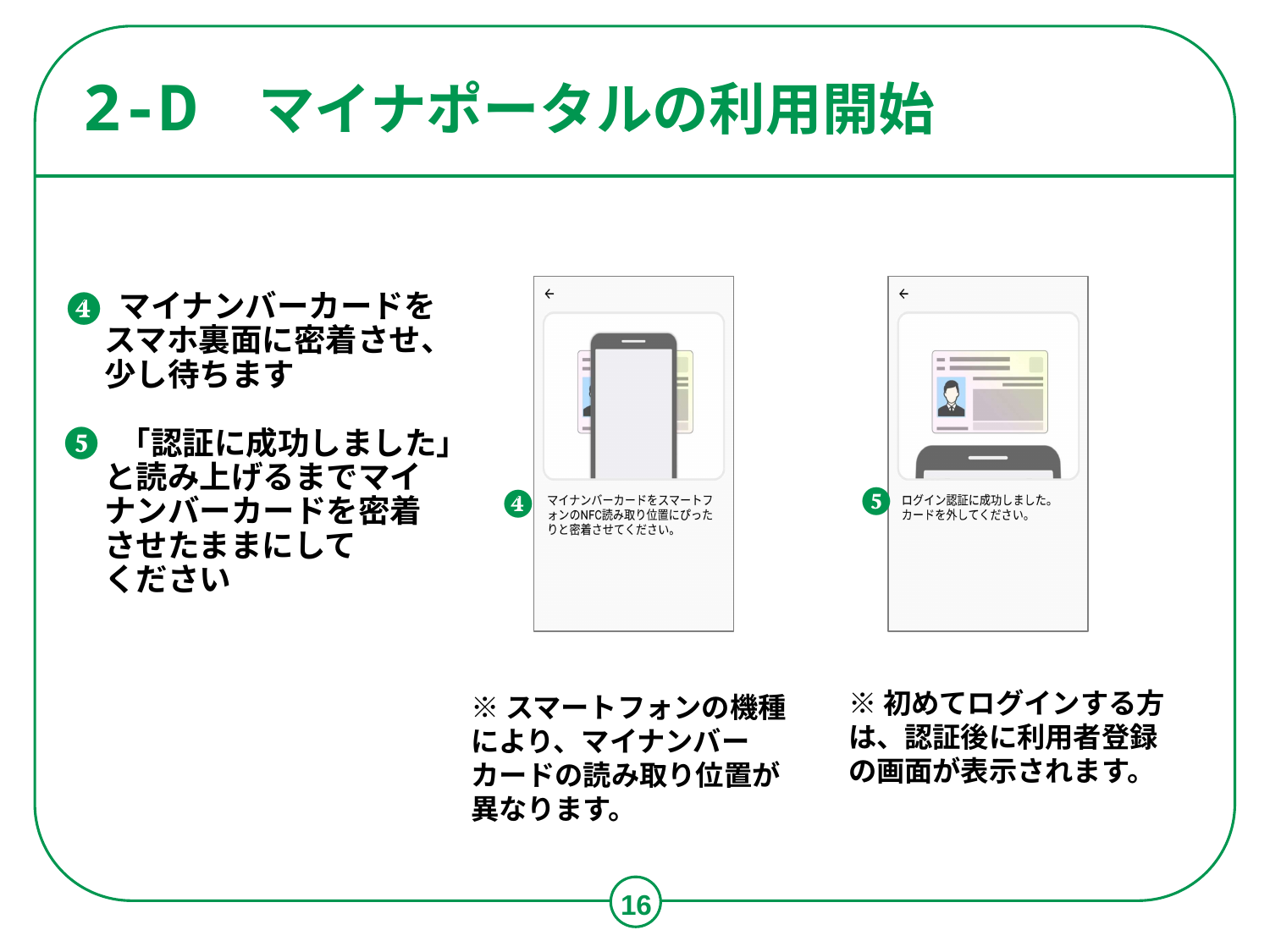

# マイナポータルの利用開始
2-D
❹

 マイナンバーカードを
スマホ裏面に密着させ、
少し待ちます

 「認証に成功しました」
と読み上げるまでマイ
ナンバーカードを密着
させたままにして
ください
❺
❺
❹
※初めてログインする方は、認証後に利用者登録の画面が表示されます。
※スマートフォンの機種により、マイナンバーカードの読み取り位置が異なります。